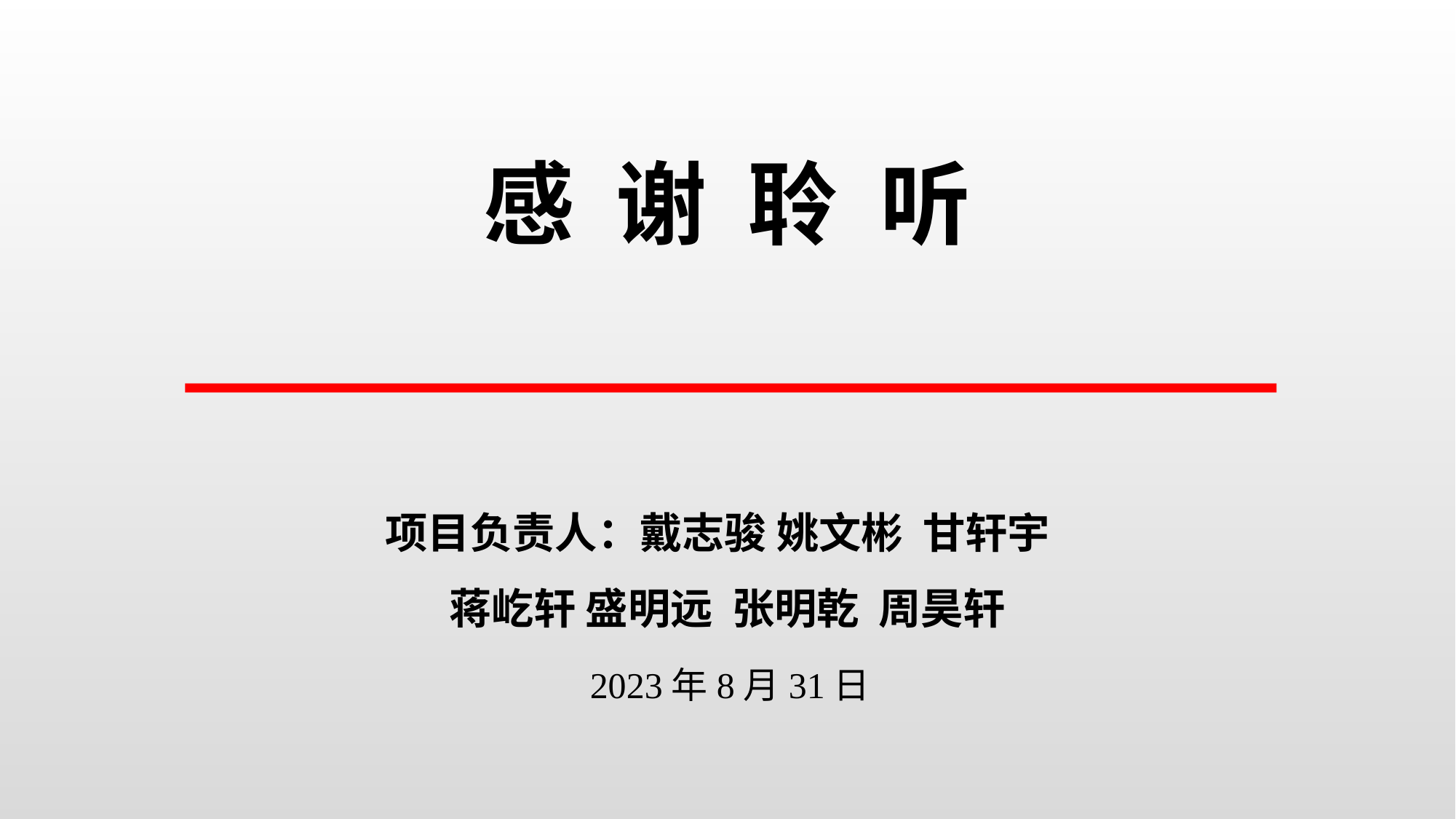

感  谢  聆  听

项目负责人：戴志骏 姚文彬  甘轩宇
蒋屹轩 盛明远  张明乾  周昊轩

2023年8月31日